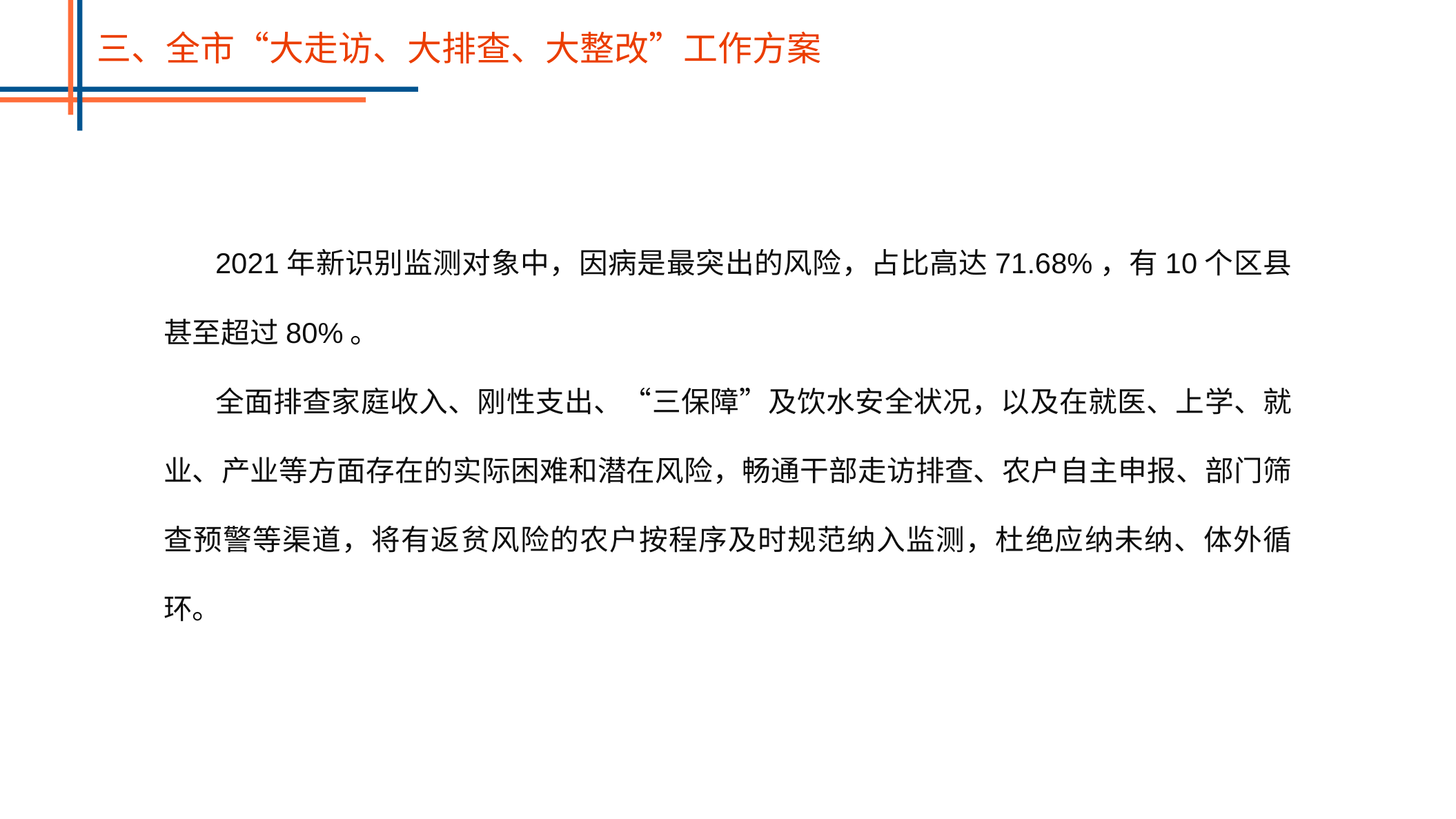

三、全市“大走访、大排查、大整改”工作方案

2021年新识别监测对象中，因病是最突出的风险，占比高达71.68%，有10个区县甚至超过80%。
全面排查家庭收入、刚性支出、“三保障”及饮水安全状况，以及在就医、上学、就业、产业等方面存在的实际困难和潜在风险，畅通干部走访排查、农户自主申报、部门筛查预警等渠道，将有返贫风险的农户按程序及时规范纳入监测，杜绝应纳未纳、体外循环。